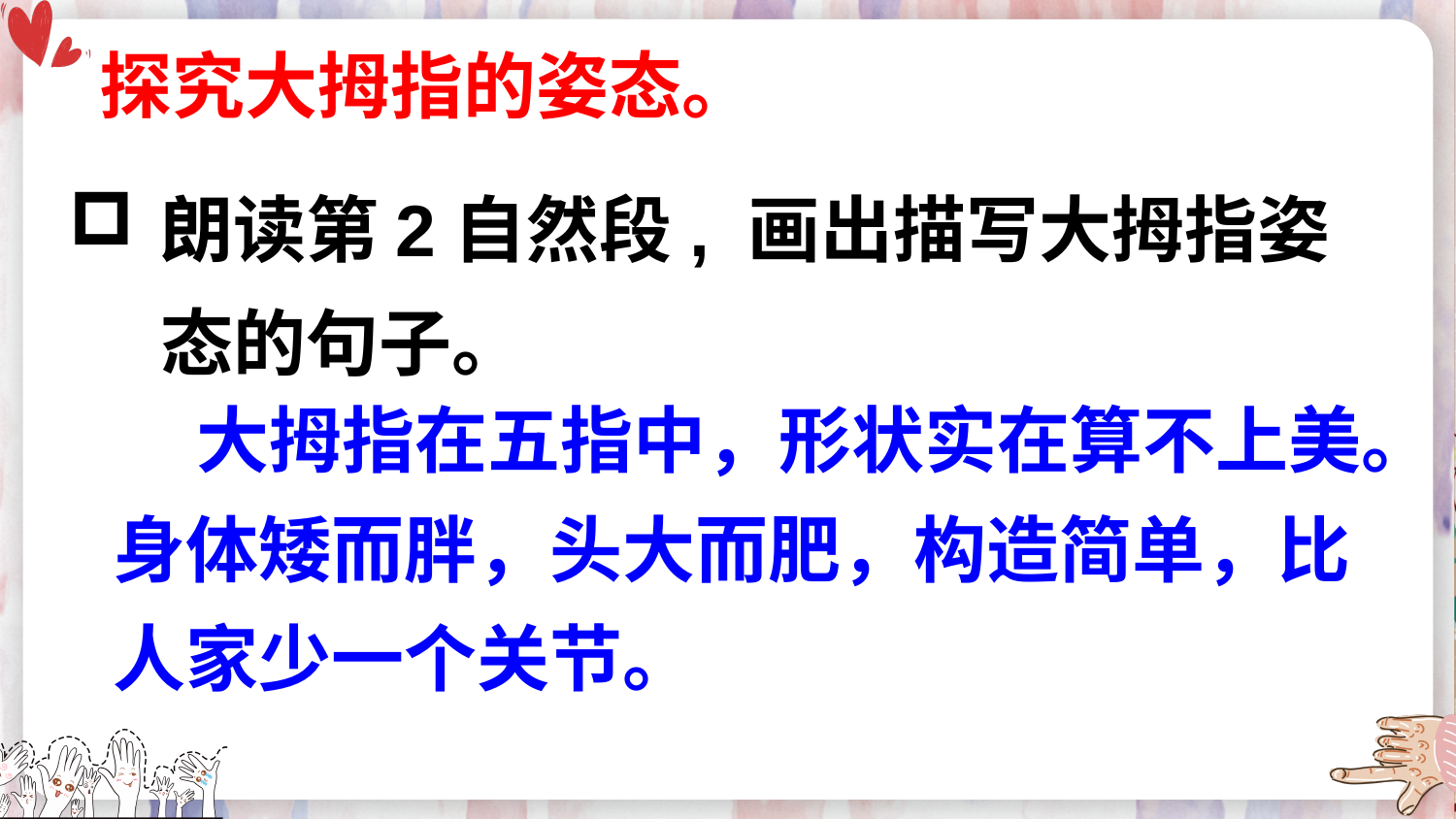

探究大拇指的姿态。
朗读第2自然段, 画出描写大拇指姿态的句子。
    大拇指在五指中，形状实在算不上美。身体矮而胖，头大而肥，构造简单，比人家少一个关节。